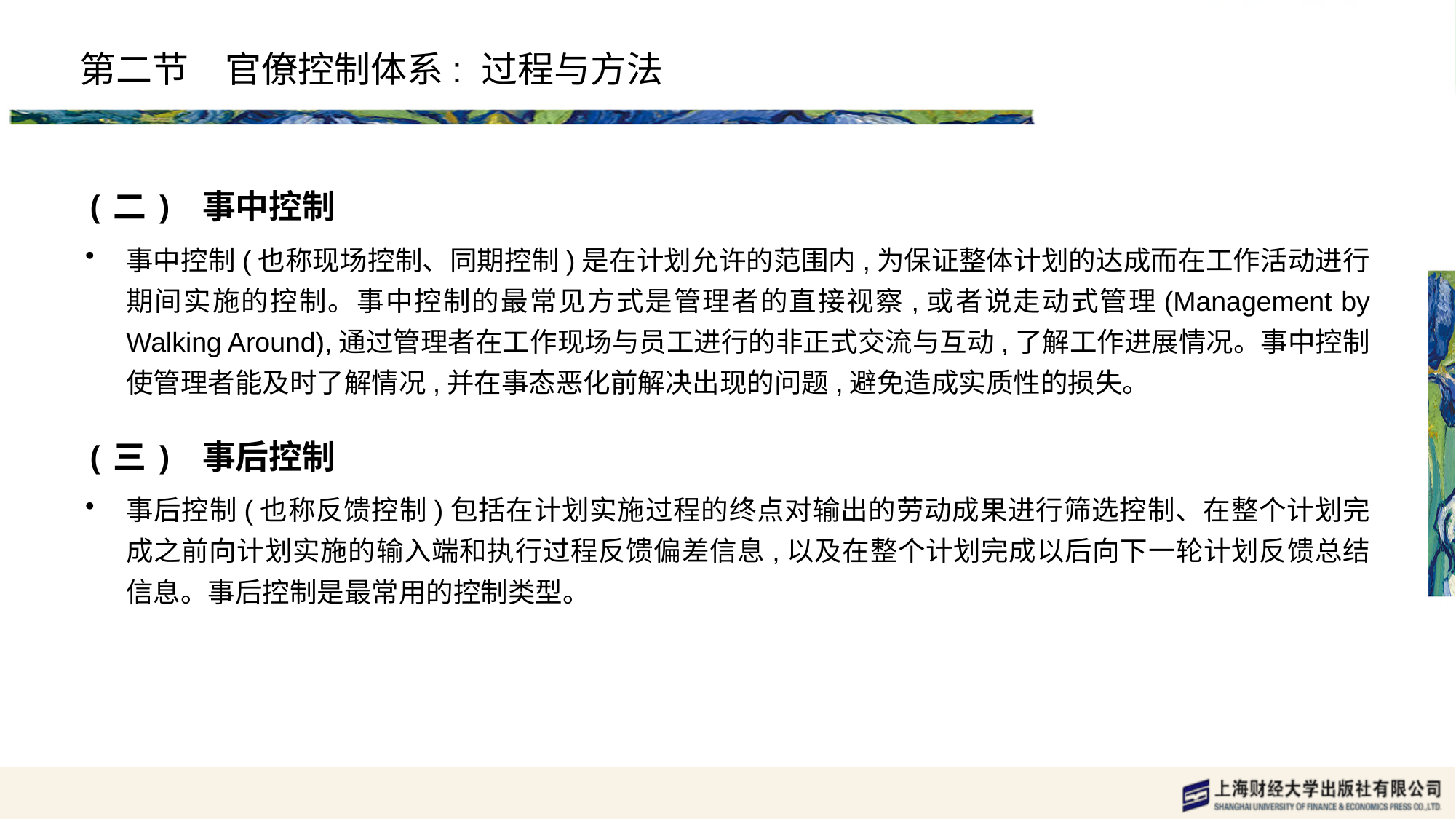

# 第二节　官僚控制体系: 过程与方法
(二) 事中控制
事中控制(也称现场控制、同期控制)是在计划允许的范围内,为保证整体计划的达成而在工作活动进行期间实施的控制。事中控制的最常见方式是管理者的直接视察,或者说走动式管理(Management by Walking Around),通过管理者在工作现场与员工进行的非正式交流与互动,了解工作进展情况。事中控制使管理者能及时了解情况,并在事态恶化前解决出现的问题,避免造成实质性的损失。
(三) 事后控制
事后控制(也称反馈控制)包括在计划实施过程的终点对输出的劳动成果进行筛选控制、在整个计划完成之前向计划实施的输入端和执行过程反馈偏差信息,以及在整个计划完成以后向下一轮计划反馈总结信息。事后控制是最常用的控制类型。